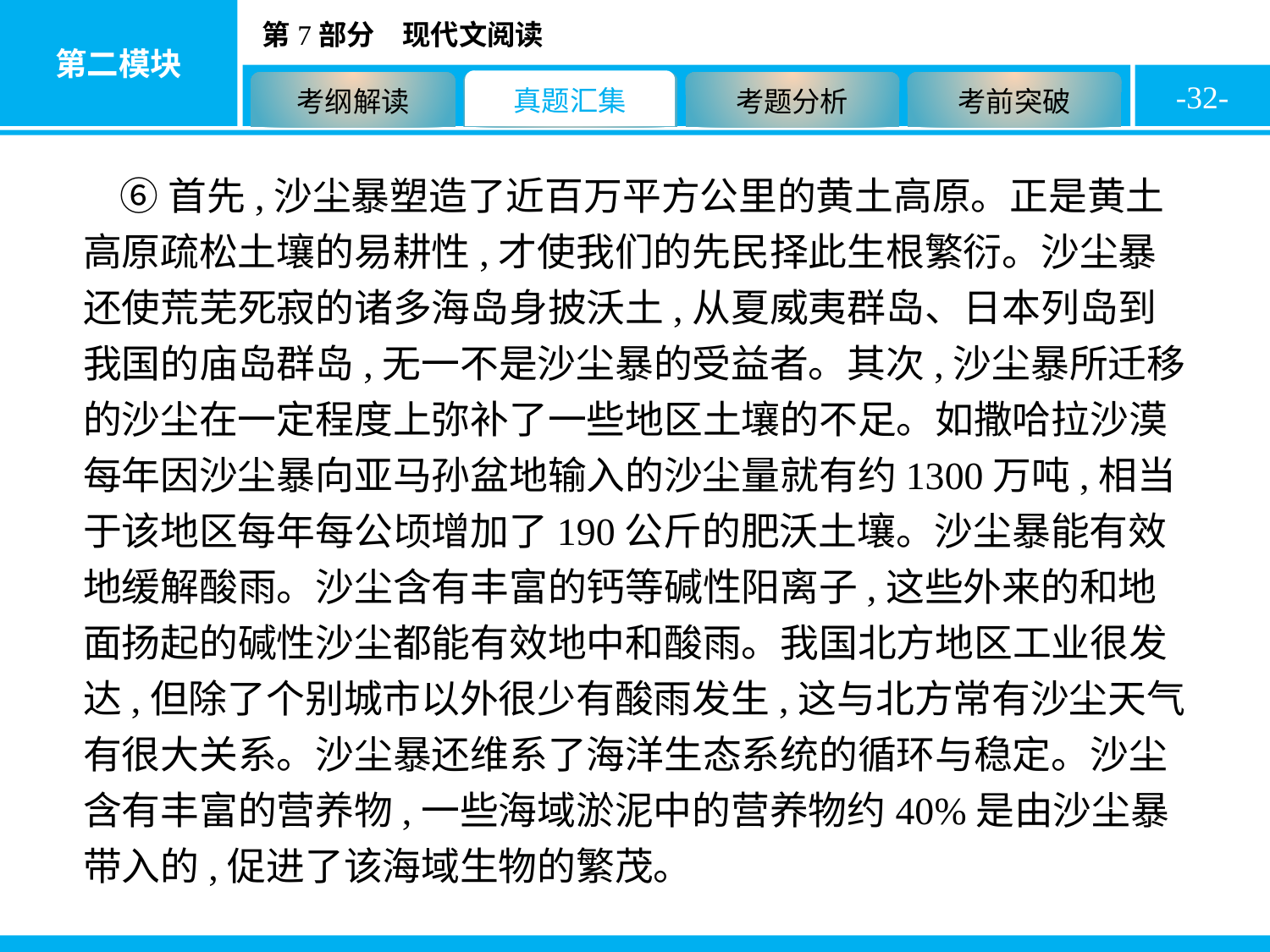

-32-
⑥首先,沙尘暴塑造了近百万平方公里的黄土高原。正是黄土高原疏松土壤的易耕性,才使我们的先民择此生根繁衍。沙尘暴还使荒芜死寂的诸多海岛身披沃土,从夏威夷群岛、日本列岛到我国的庙岛群岛,无一不是沙尘暴的受益者。其次,沙尘暴所迁移的沙尘在一定程度上弥补了一些地区土壤的不足。如撒哈拉沙漠每年因沙尘暴向亚马孙盆地输入的沙尘量就有约1300万吨,相当于该地区每年每公顷增加了190公斤的肥沃土壤。沙尘暴能有效地缓解酸雨。沙尘含有丰富的钙等碱性阳离子,这些外来的和地面扬起的碱性沙尘都能有效地中和酸雨。我国北方地区工业很发达,但除了个别城市以外很少有酸雨发生,这与北方常有沙尘天气有很大关系。沙尘暴还维系了海洋生态系统的循环与稳定。沙尘含有丰富的营养物,一些海域淤泥中的营养物约40%是由沙尘暴带入的,促进了该海域生物的繁茂。